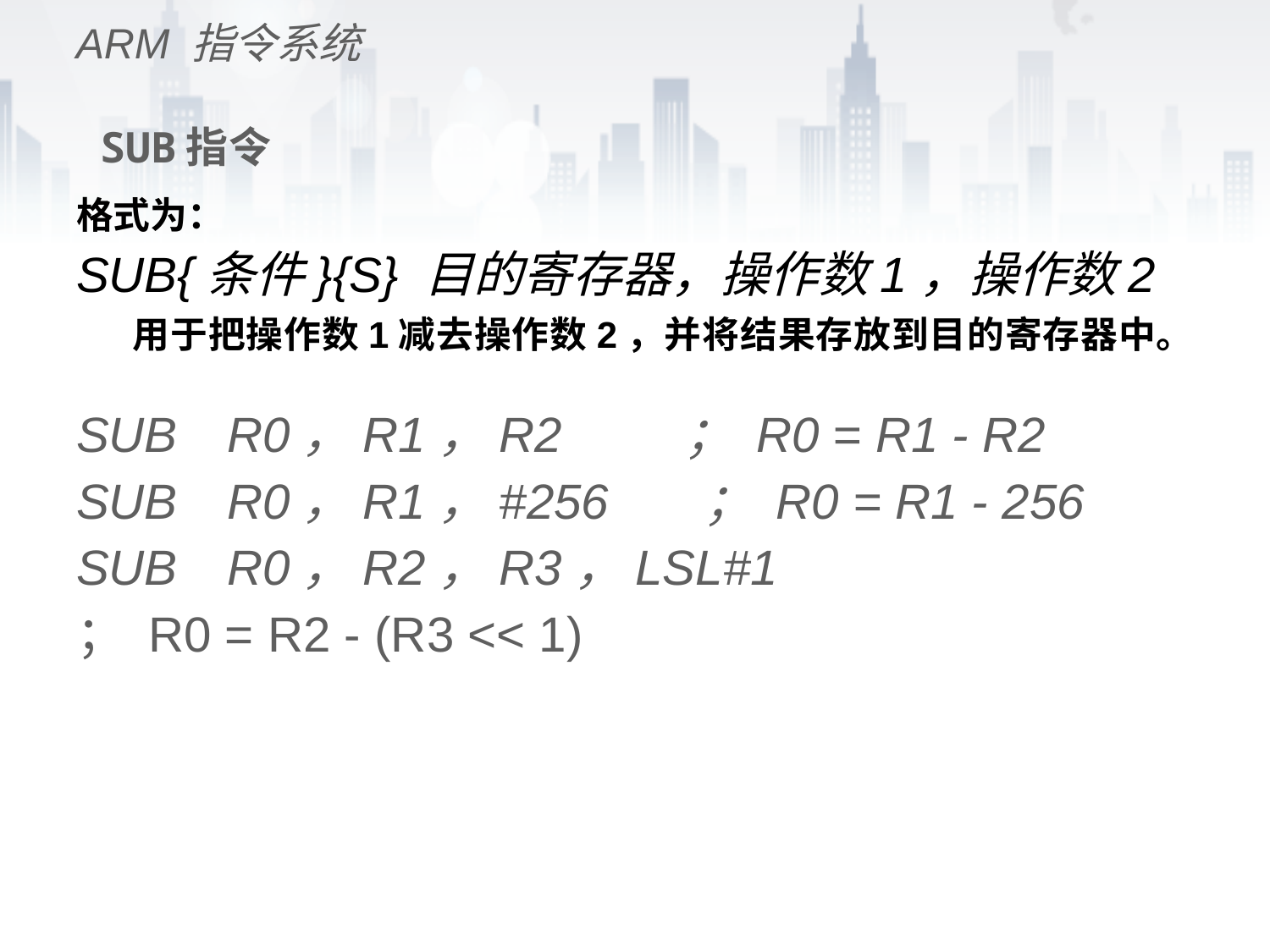

ARM 指令系统
# SUB指令
格式为：
SUB{条件}{S} 目的寄存器，操作数1，操作数2
     用于把操作数1减去操作数2，并将结果存放到目的寄存器中。
SUB 	R0，R1，R2        ； R0 = R1 - R2
SUB 	R0，R1，#256      ； R0 = R1 - 256
SUB 	R0，R2，R3，LSL#1
； R0 = R2 - (R3 << 1)